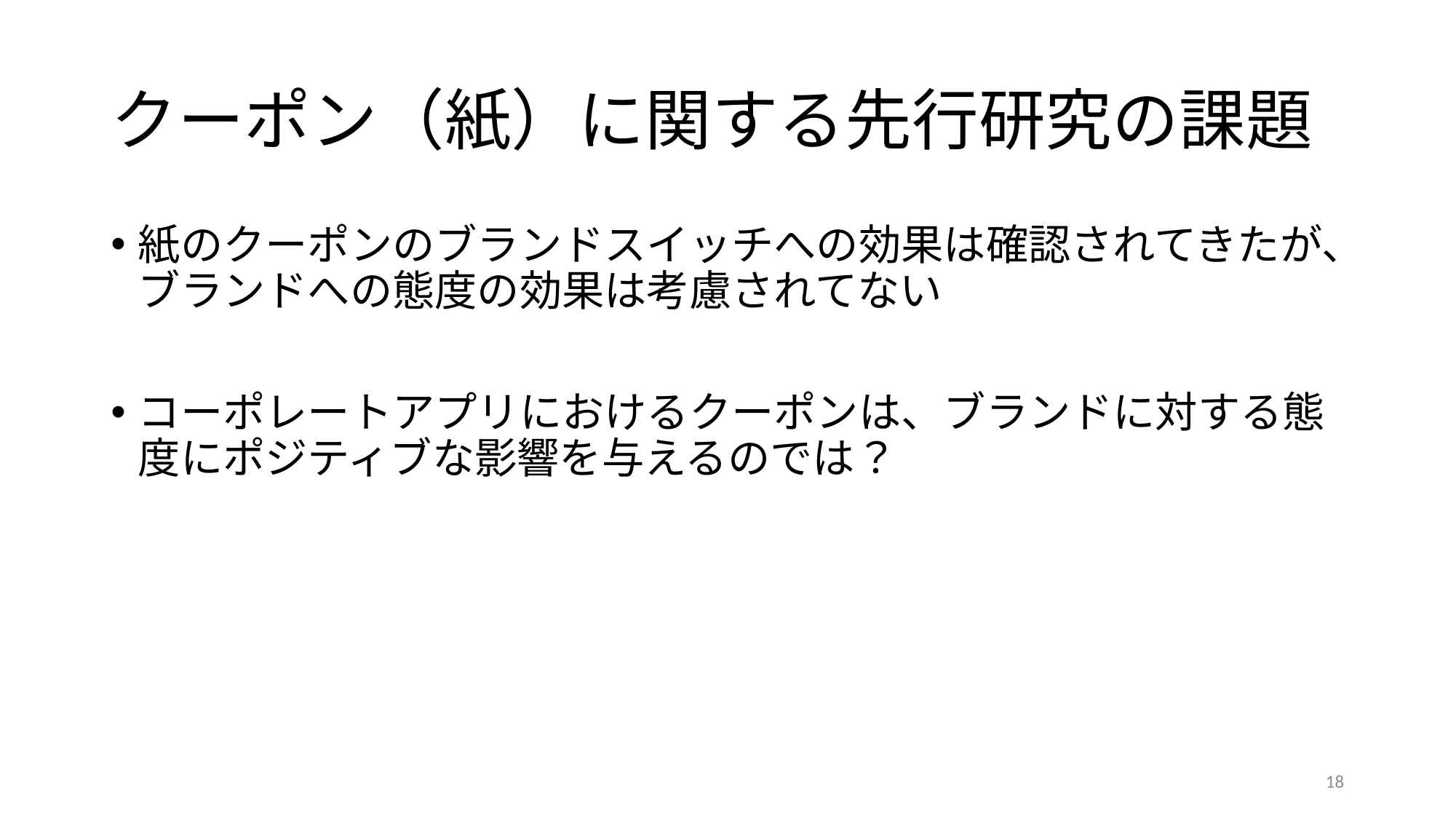

# クーポン（紙）に関する先行研究の課題
紙のクーポンのブランドスイッチへの効果は確認されてきたが、ブランドへの態度の効果は考慮されてない

コーポレートアプリにおけるクーポンは、ブランドに対する態度にポジティブな影響を与えるのでは？
18